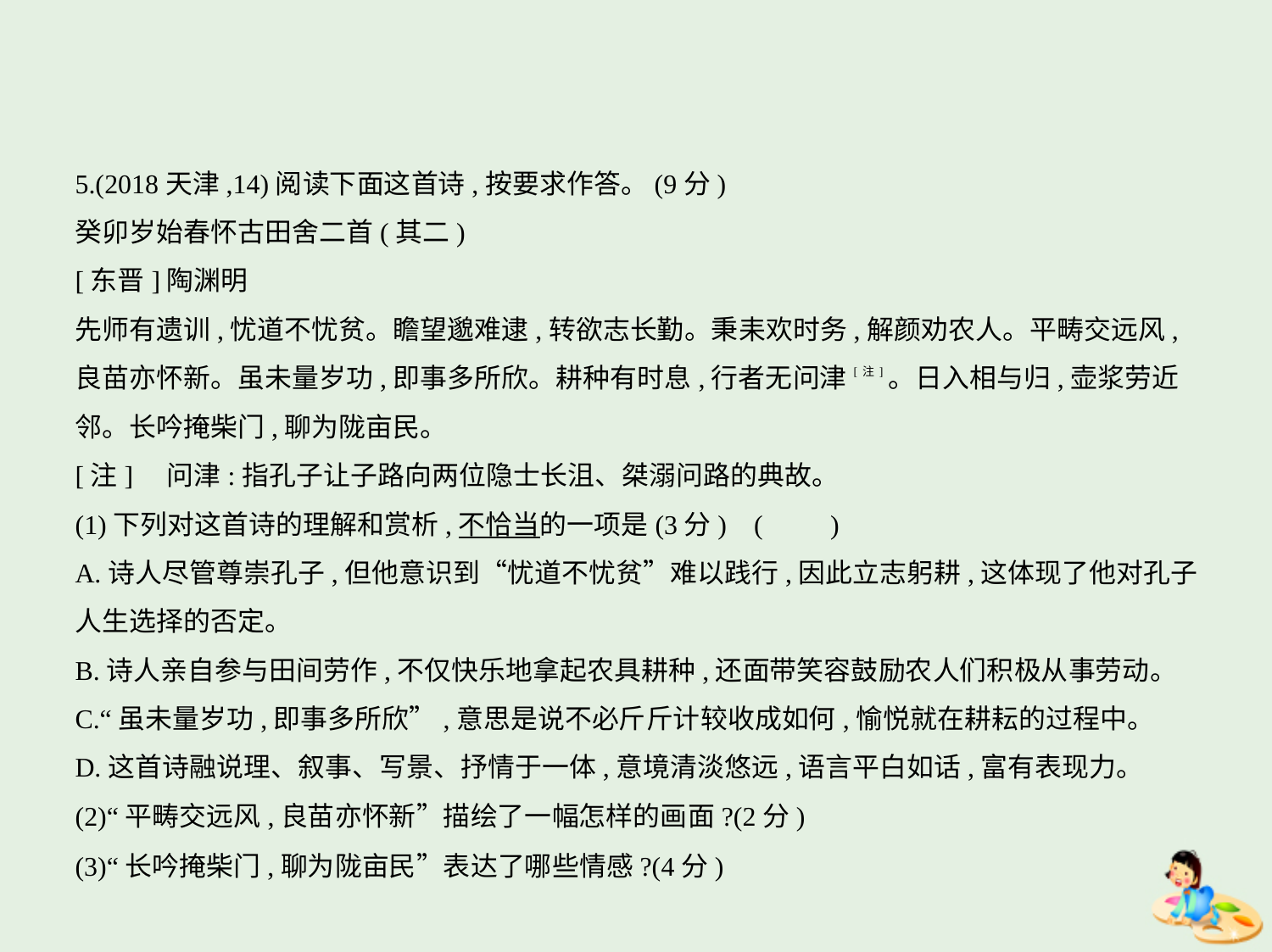

5.(2018天津,14)阅读下面这首诗,按要求作答。(9分)
癸卯岁始春怀古田舍二首(其二)
[东晋]陶渊明
先师有遗训,忧道不忧贫。瞻望邈难逮,转欲志长勤。秉耒欢时务,解颜劝农人。平畴交远风,
良苗亦怀新。虽未量岁功,即事多所欣。耕种有时息,行者无问津[注]。日入相与归,壶浆劳近
邻。长吟掩柴门,聊为陇亩民。
[注]    问津:指孔子让子路向两位隐士长沮、桀溺问路的典故。
(1)下列对这首诗的理解和赏析,不恰当的一项是(3分) (　　)
A.诗人尽管尊崇孔子,但他意识到“忧道不忧贫”难以践行,因此立志躬耕,这体现了他对孔子
人生选择的否定。
B.诗人亲自参与田间劳作,不仅快乐地拿起农具耕种,还面带笑容鼓励农人们积极从事劳动。
C.“虽未量岁功,即事多所欣”,意思是说不必斤斤计较收成如何,愉悦就在耕耘的过程中。
D.这首诗融说理、叙事、写景、抒情于一体,意境清淡悠远,语言平白如话,富有表现力。
(2)“平畴交远风,良苗亦怀新”描绘了一幅怎样的画面?(2分)
(3)“长吟掩柴门,聊为陇亩民”表达了哪些情感?(4分)